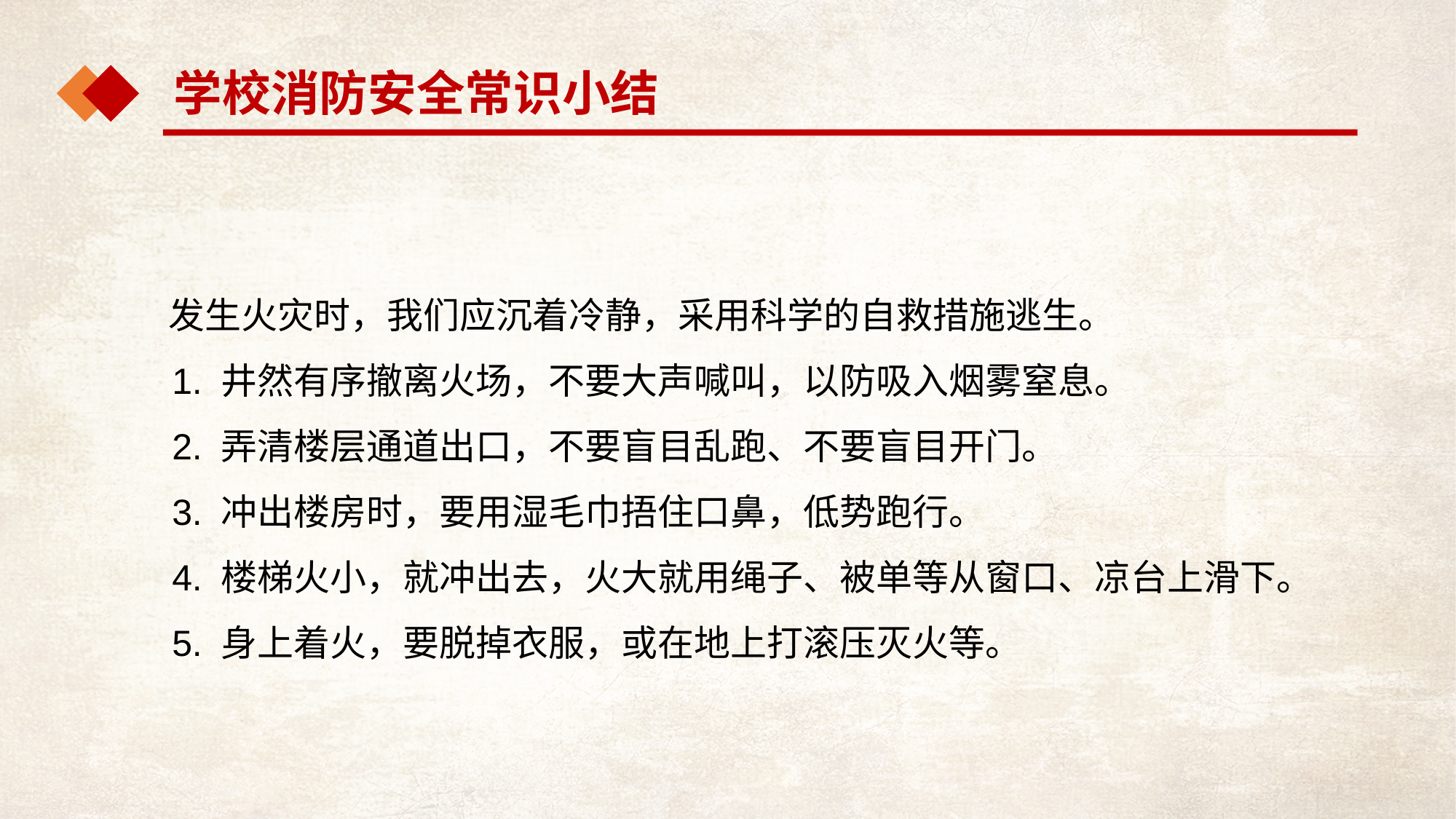

学校消防安全常识小结

      发生火灾时，我们应沉着冷静，采用科学的自救措施逃生。
      1. 井然有序撤离火场，不要大声喊叫，以防吸入烟雾窒息。
      2. 弄清楼层通道出口，不要盲目乱跑、不要盲目开门。
      3. 冲出楼房时，要用湿毛巾捂住口鼻，低势跑行。
      4. 楼梯火小，就冲出去，火大就用绳子、被单等从窗口、凉台上滑下。
      5. 身上着火，要脱掉衣服，或在地上打滚压灭火等。